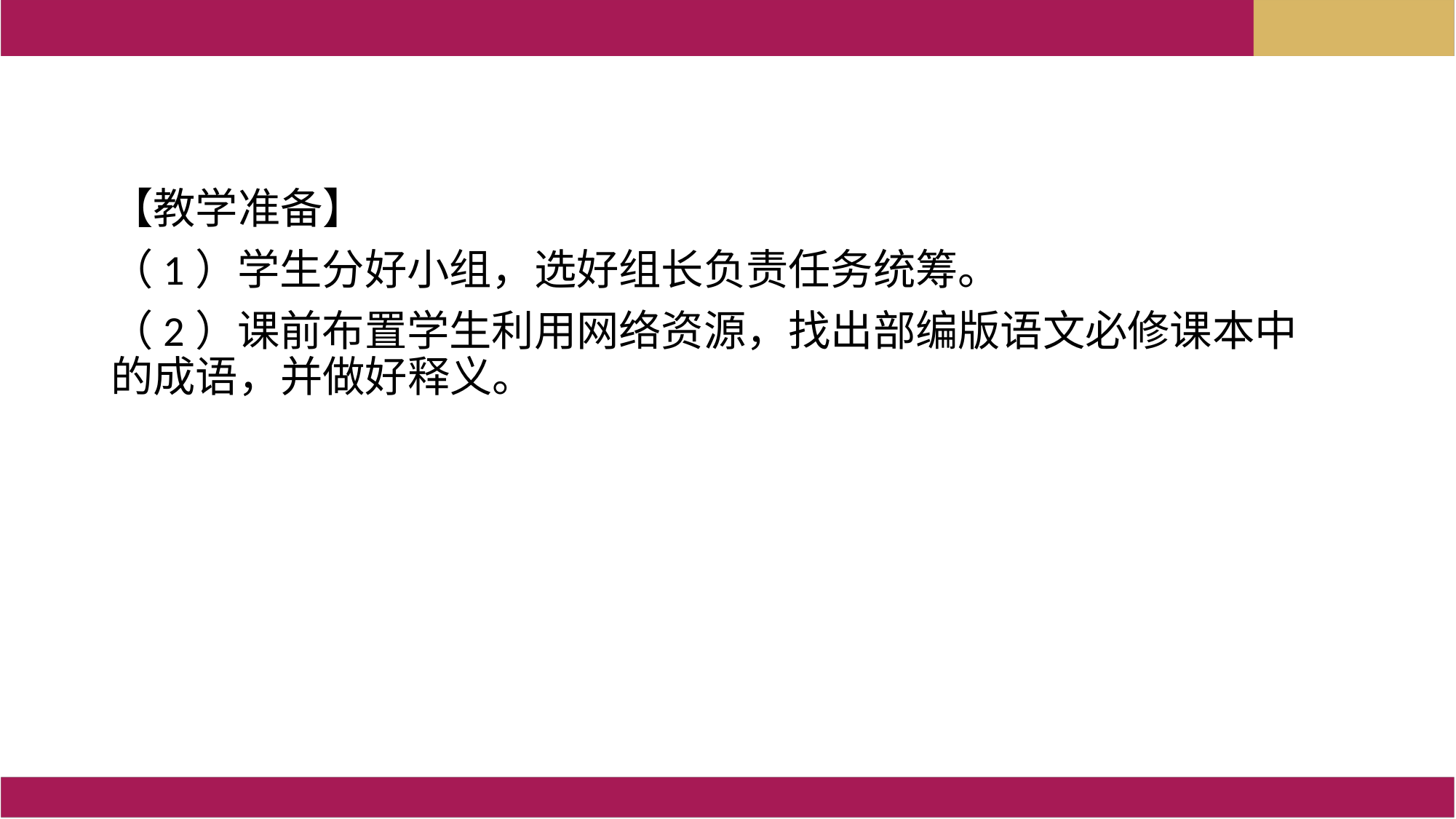

【教学准备】
（1）学生分好小组，选好组长负责任务统筹。
（2）课前布置学生利用网络资源，找出部编版语文必修课本中的成语，并做好释义。